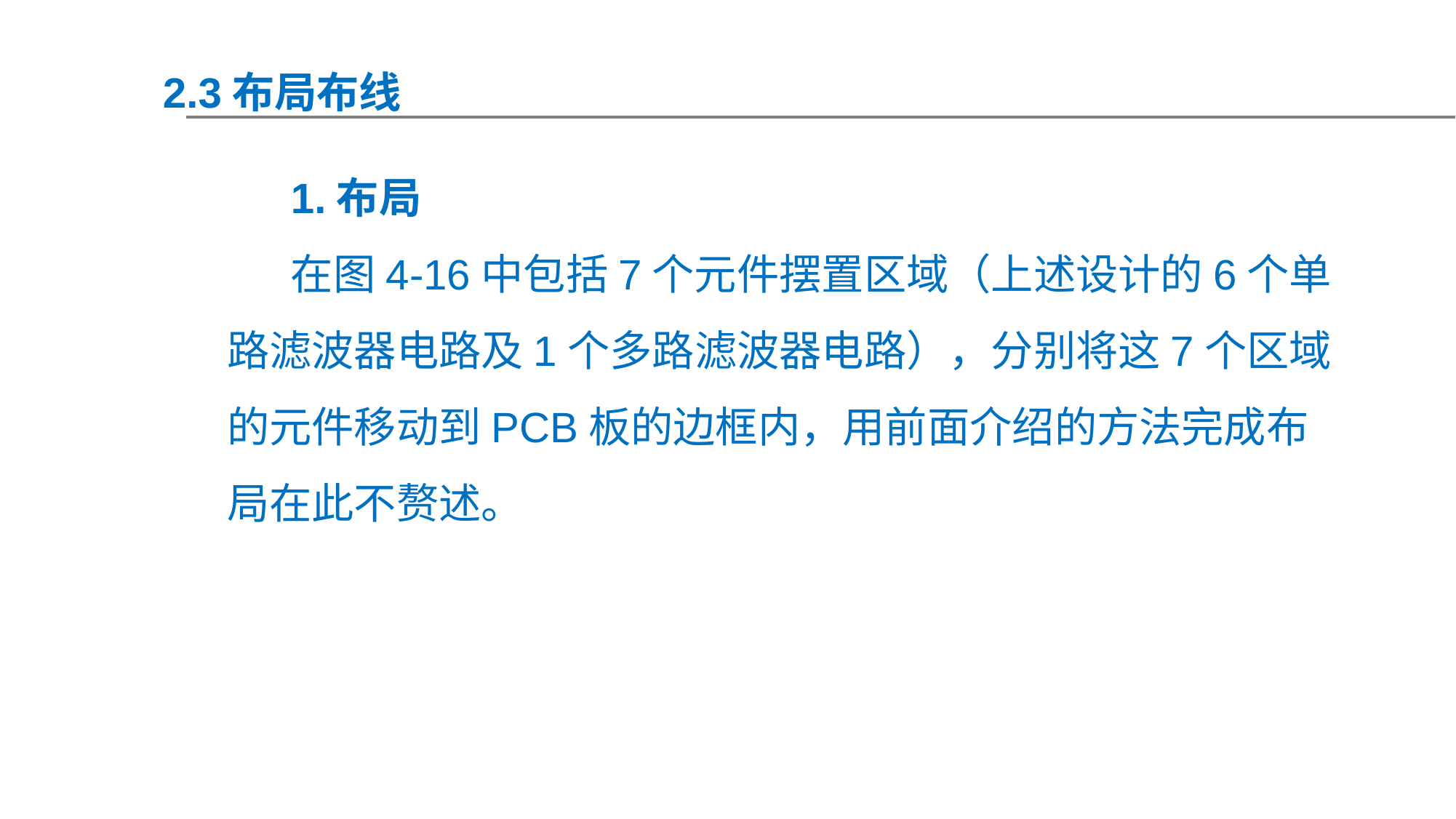

2.3布局布线
1.布局
在图4-16中包括7个元件摆置区域（上述设计的6个单路滤波器电路及1个多路滤波器电路），分别将这7个区域的元件移动到PCB板的边框内，用前面介绍的方法完成布局在此不赘述。